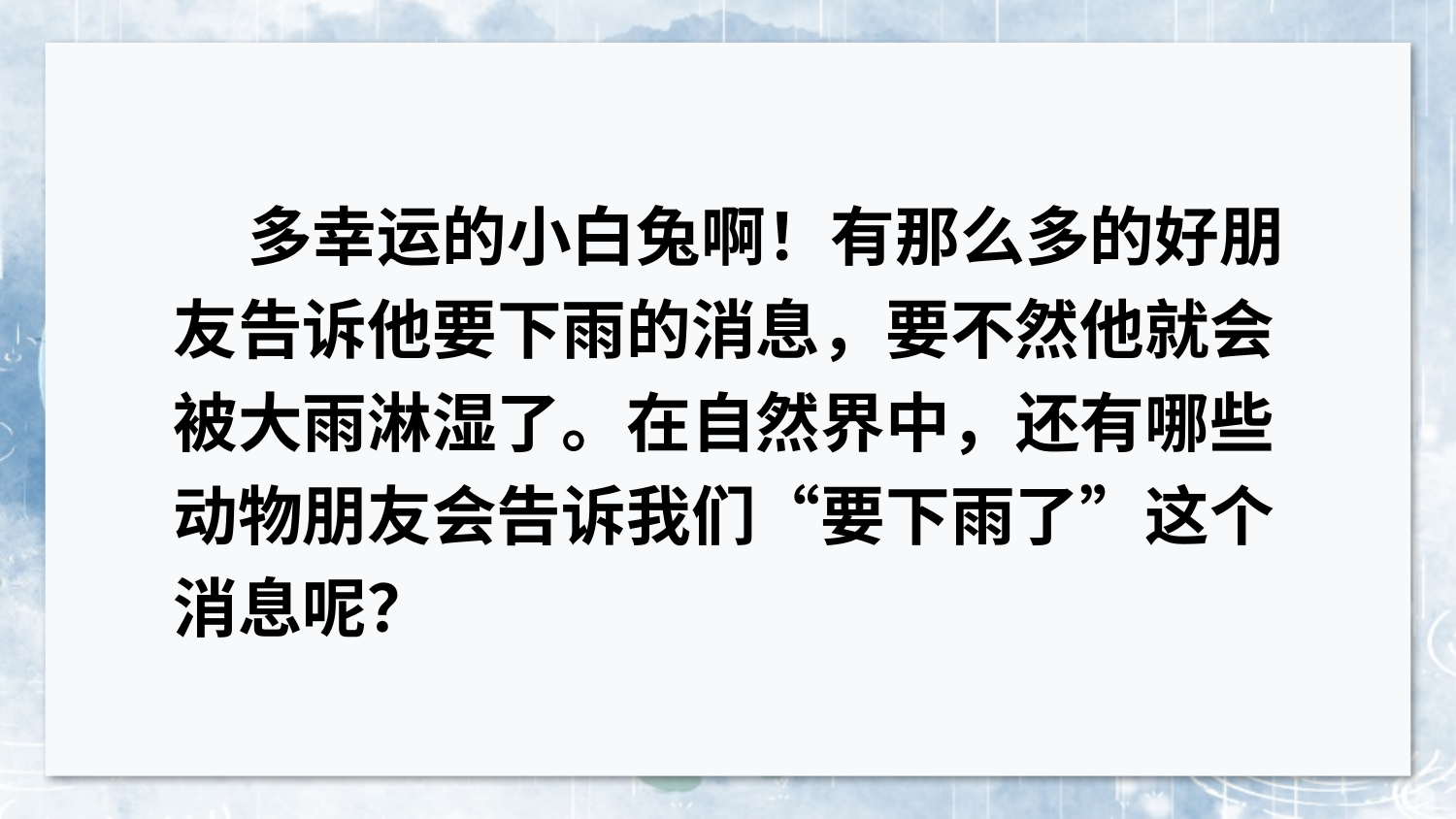

多幸运的小白兔啊！有那么多的好朋友告诉他要下雨的消息，要不然他就会被大雨淋湿了。在自然界中，还有哪些动物朋友会告诉我们“要下雨了”这个消息呢？